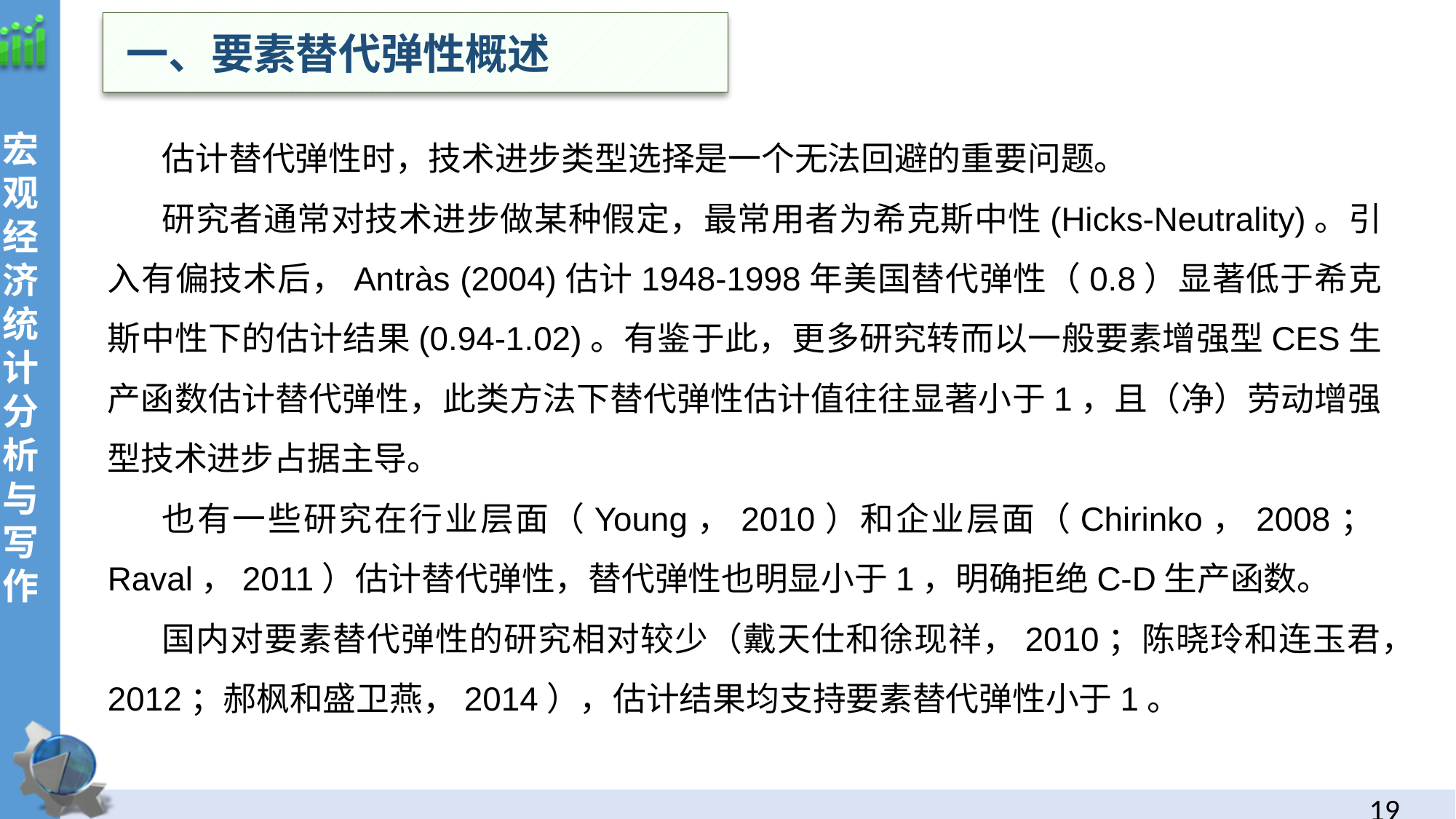

一、要素替代弹性概述
宏观经济统计分析与写作
估计替代弹性时，技术进步类型选择是一个无法回避的重要问题。
研究者通常对技术进步做某种假定，最常用者为希克斯中性(Hicks-Neutrality)。引入有偏技术后，Antràs (2004)估计1948-1998年美国替代弹性（0.8）显著低于希克斯中性下的估计结果(0.94-1.02)。有鉴于此，更多研究转而以一般要素增强型CES生产函数估计替代弹性，此类方法下替代弹性估计值往往显著小于1，且（净）劳动增强型技术进步占据主导。
也有一些研究在行业层面（Young，2010）和企业层面（Chirinko，2008；Raval，2011）估计替代弹性，替代弹性也明显小于1，明确拒绝C-D生产函数。
国内对要素替代弹性的研究相对较少（戴天仕和徐现祥，2010；陈晓玲和连玉君，2012；郝枫和盛卫燕，2014），估计结果均支持要素替代弹性小于1。

19